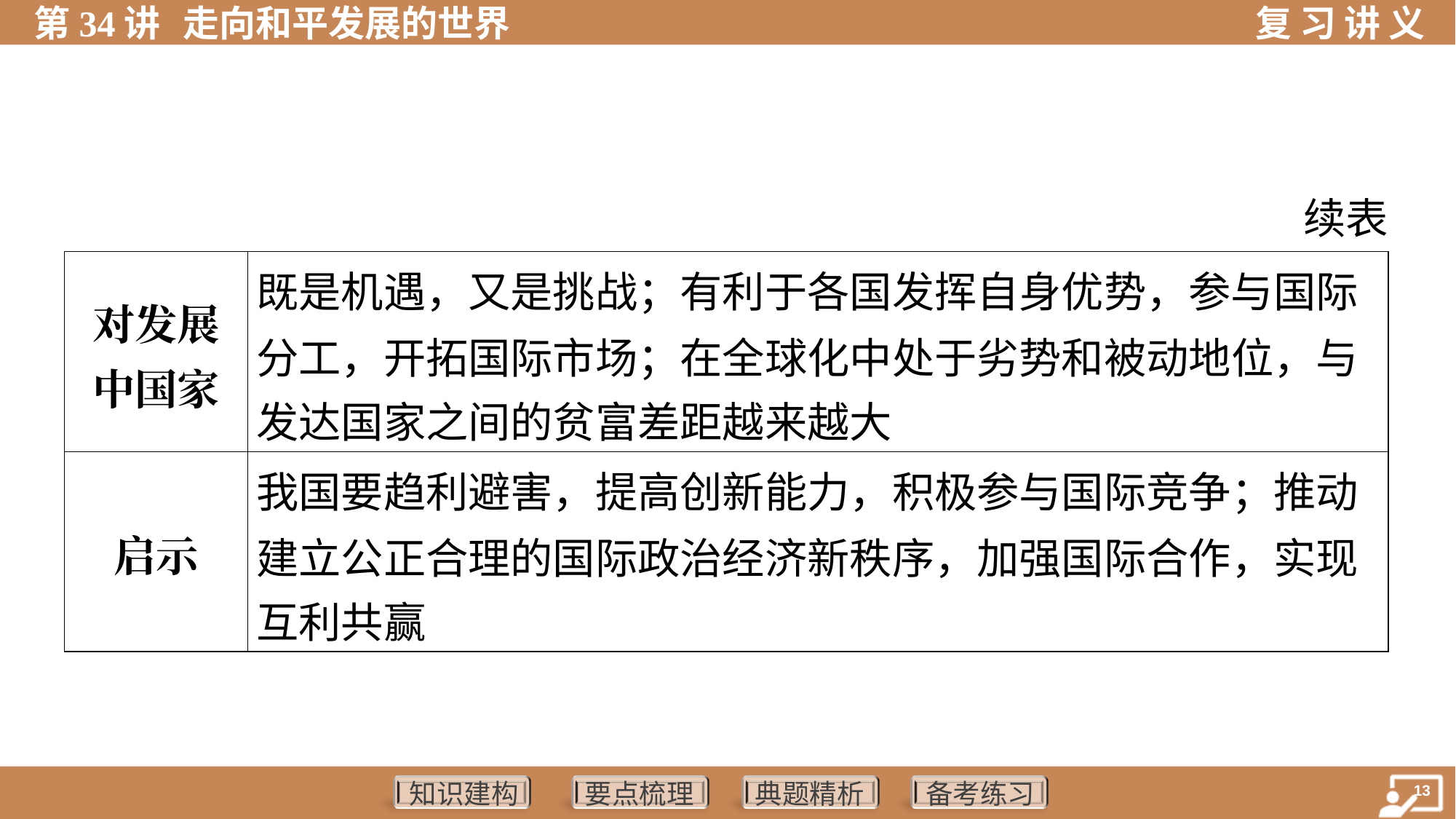

续表
| 对发展 中国家 | 既是机遇，又是挑战；有利于各国发挥自身优势，参与国际 分工，开拓国际市场；在全球化中处于劣势和被动地位，与 发达国家之间的贫富差距越来越大 |
| --- | --- |
| 启示 | 我国要趋利避害，提高创新能力，积极参与国际竞争；推动 建立公正合理的国际政治经济新秩序，加强国际合作，实现 互利共赢 |